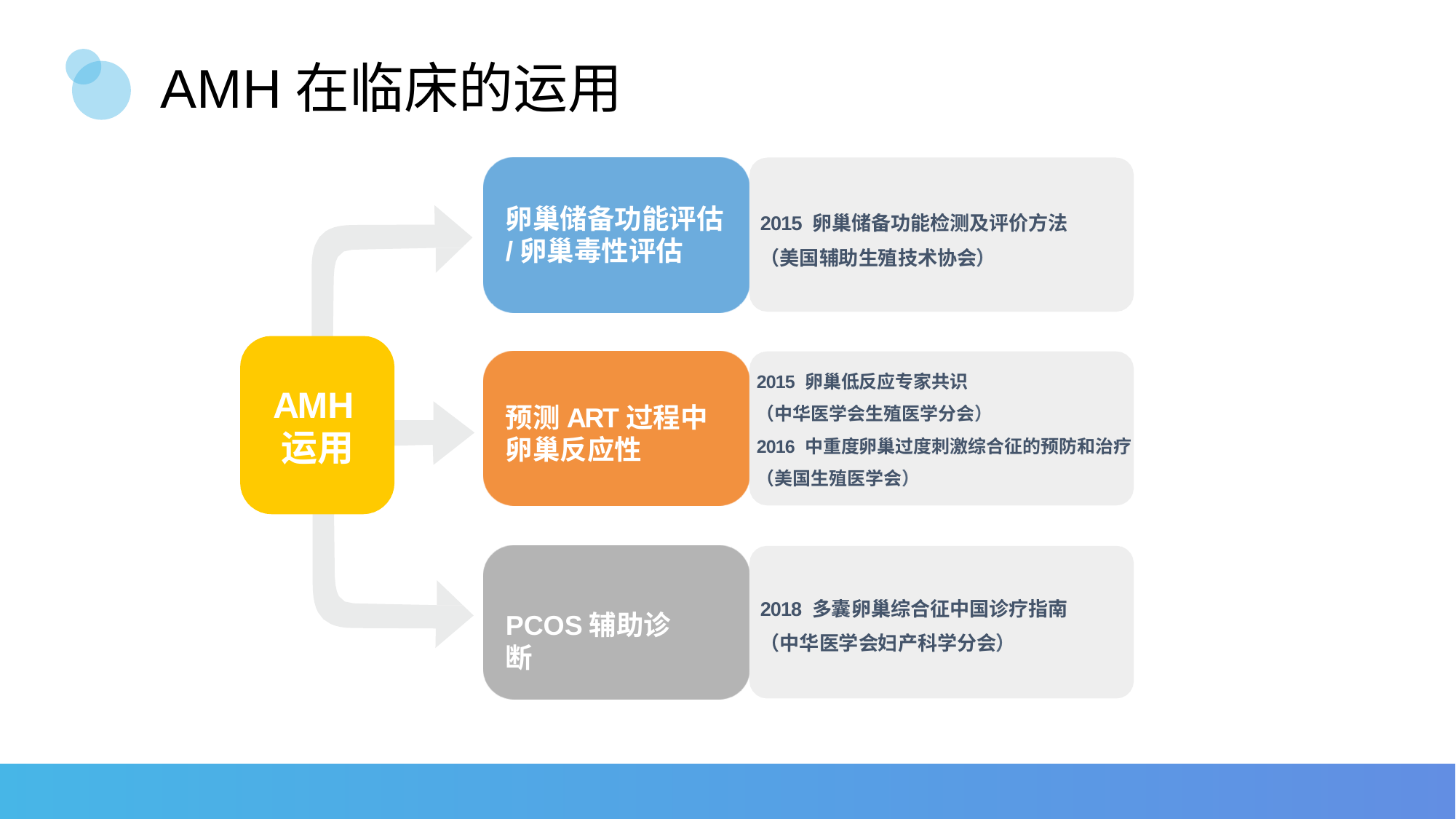

# AMH在临床的运用

2015 卵巢储备功能检测及评价方法
（美国辅助生殖技术协会）
卵巢储备功能评估
/卵巢毒性评估

2015 卵巢低反应专家共识
（中华医学会生殖医学分会）
2016 中重度卵巢过度刺激综合征的预防和治疗
（美国生殖医学会）
AMH
运用
预测ART过程中卵巢反应性

2018 多囊卵巢综合征中国诊疗指南
（中华医学会妇产科学分会）
PCOS辅助诊断